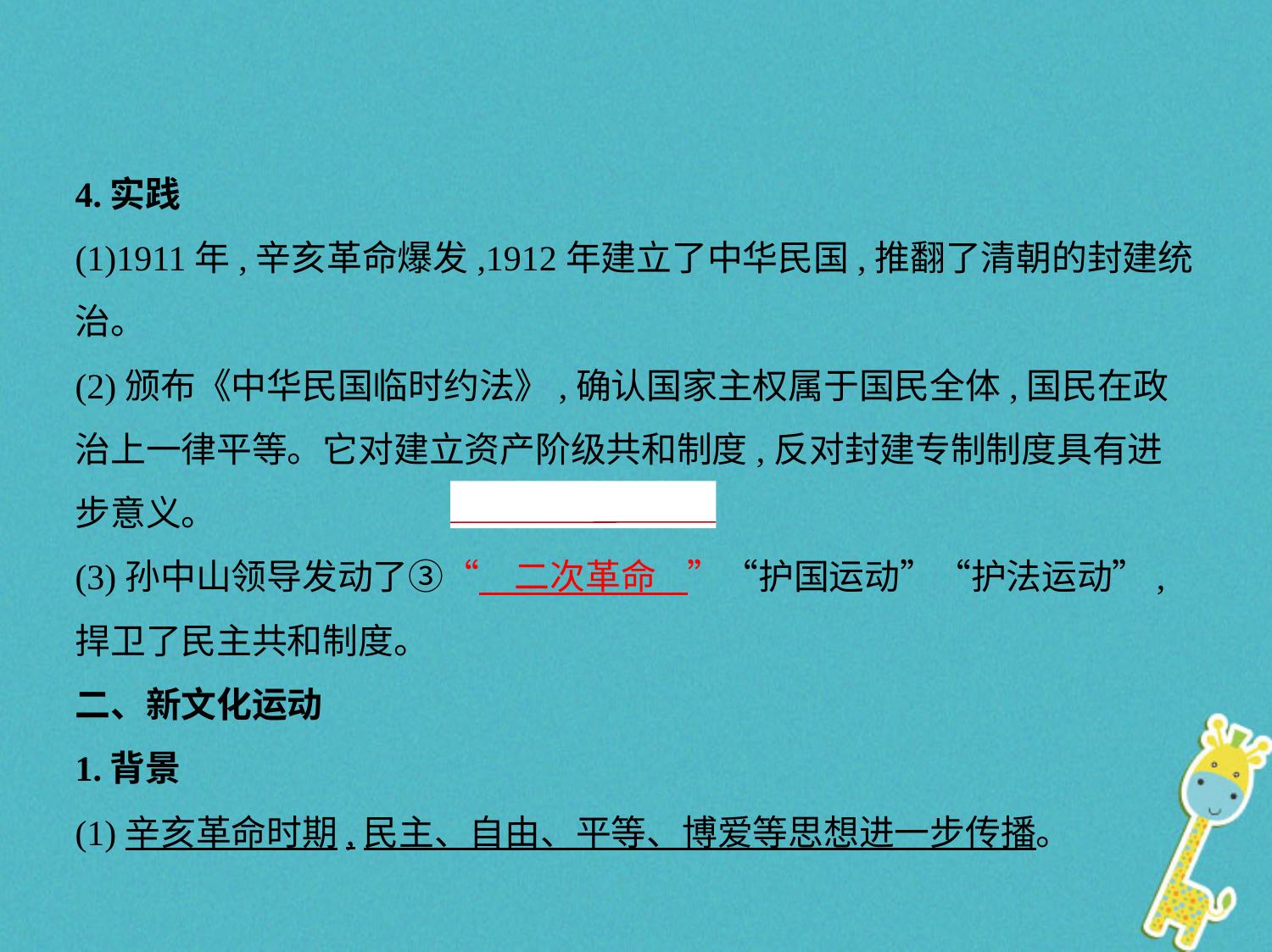

4.实践
(1)1911年,辛亥革命爆发,1912年建立了中华民国,推翻了清朝的封建统治。
(2)颁布《中华民国临时约法》,确认国家主权属于国民全体,国民在政
治上一律平等。它对建立资产阶级共和制度,反对封建专制制度具有进
步意义。
(3)孙中山领导发动了③“　二次革命    ”“护国运动”“护法运动”,
捍卫了民主共和制度。
二、新文化运动
1.背景
(1)辛亥革命时期,民主、自由、平等、博爱等思想进一步传播。